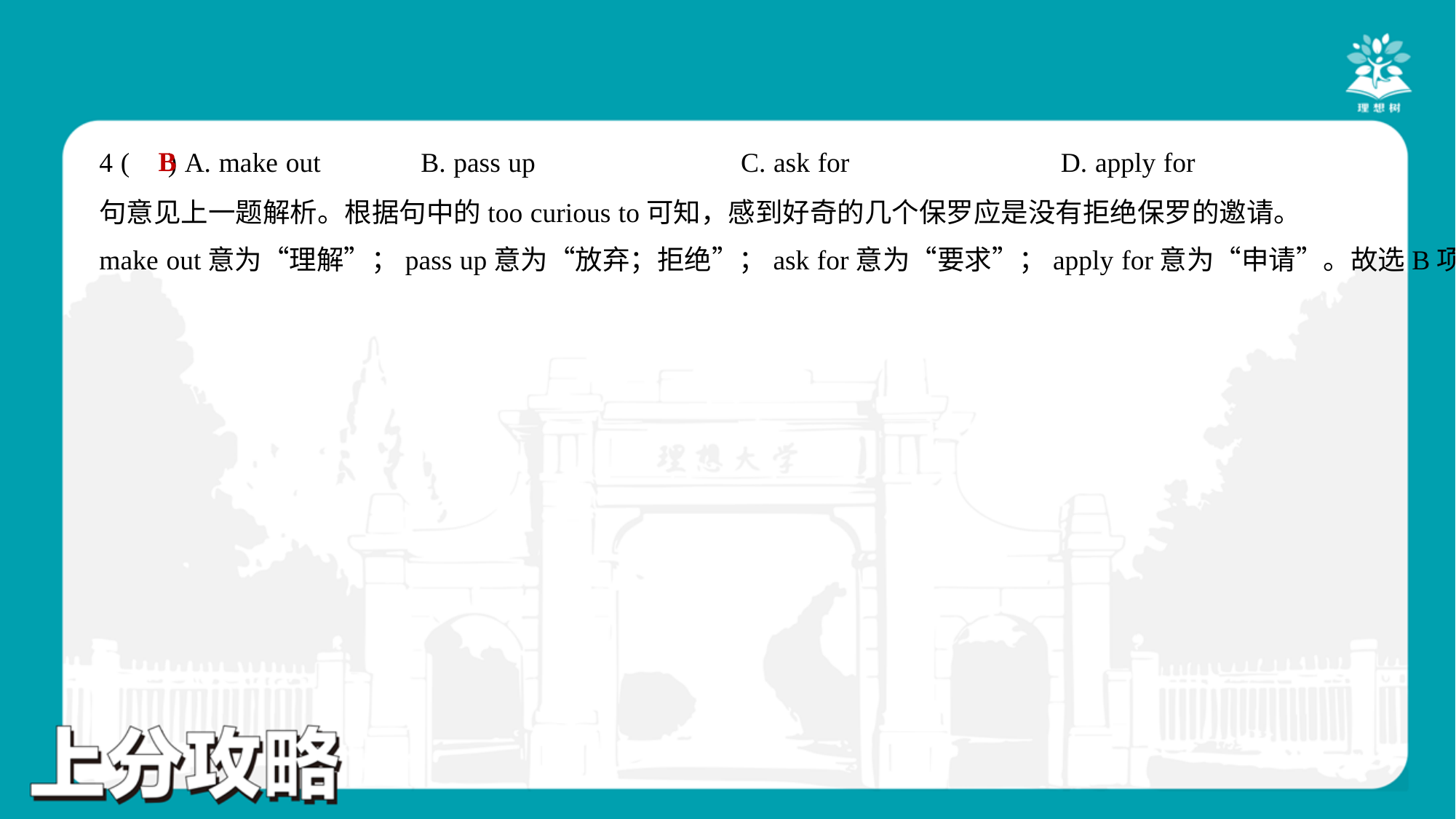

B
4 (     ) A. make out	B. pass up	C. ask for	D. apply for
句意见上一题解析。根据句中的too curious to可知，感到好奇的几个保罗应是没有拒绝保罗的邀请。
make out意为“理解”；pass up意为“放弃；拒绝”；ask for意为“要求”；apply for意为“申请”。故选B项。